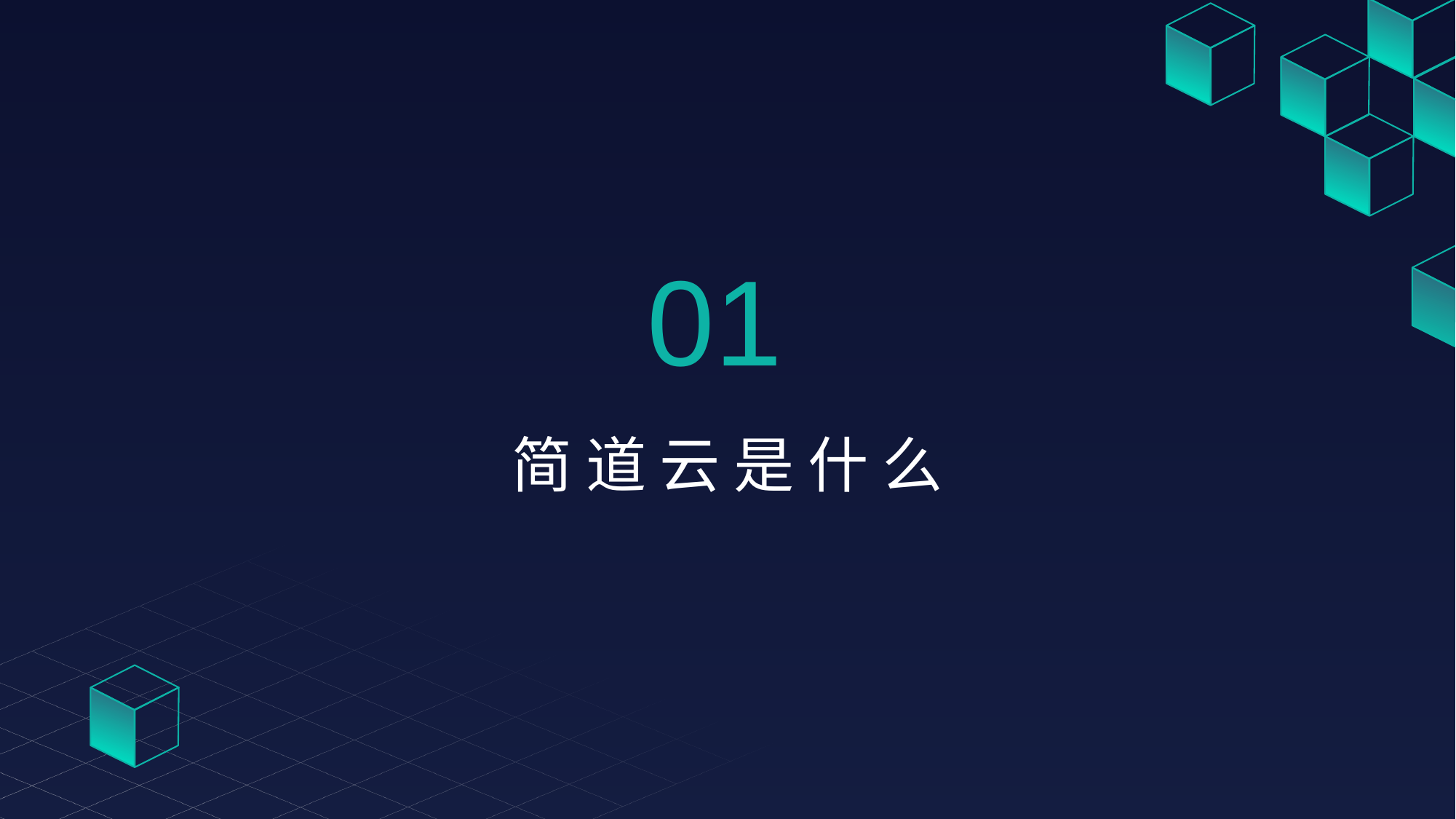

01
简 道 云 是 什 么